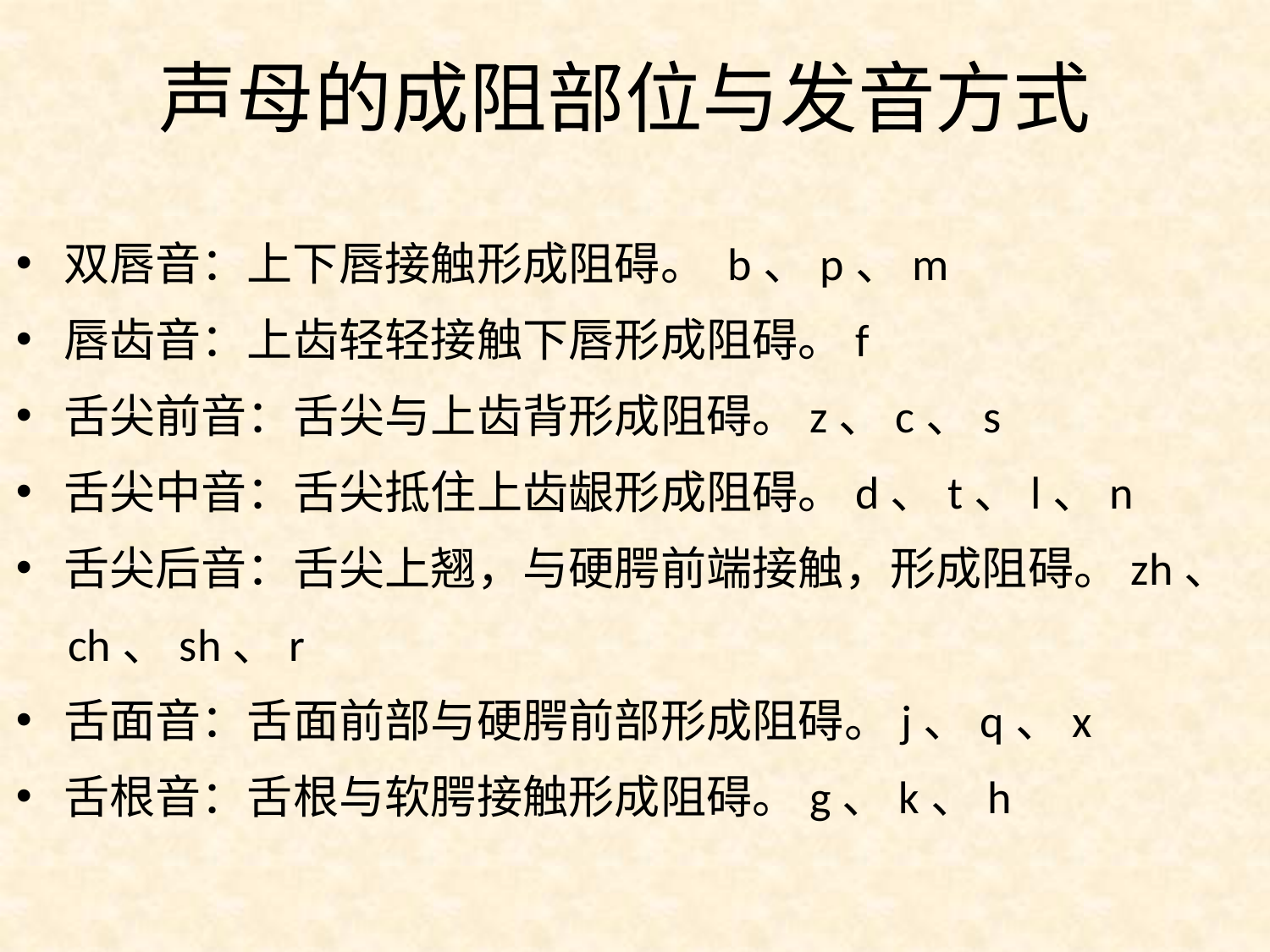

声母的成阻部位与发音方式
双唇音：上下唇接触形成阻碍。 b、p、m
唇齿音：上齿轻轻接触下唇形成阻碍。f
舌尖前音：舌尖与上齿背形成阻碍。z、c、s
舌尖中音：舌尖抵住上齿龈形成阻碍。d、t、l、n
舌尖后音：舌尖上翘，与硬腭前端接触，形成阻碍。zh、
     ch、sh、r
舌面音：舌面前部与硬腭前部形成阻碍。j、q、x
舌根音：舌根与软腭接触形成阻碍。g、k、h